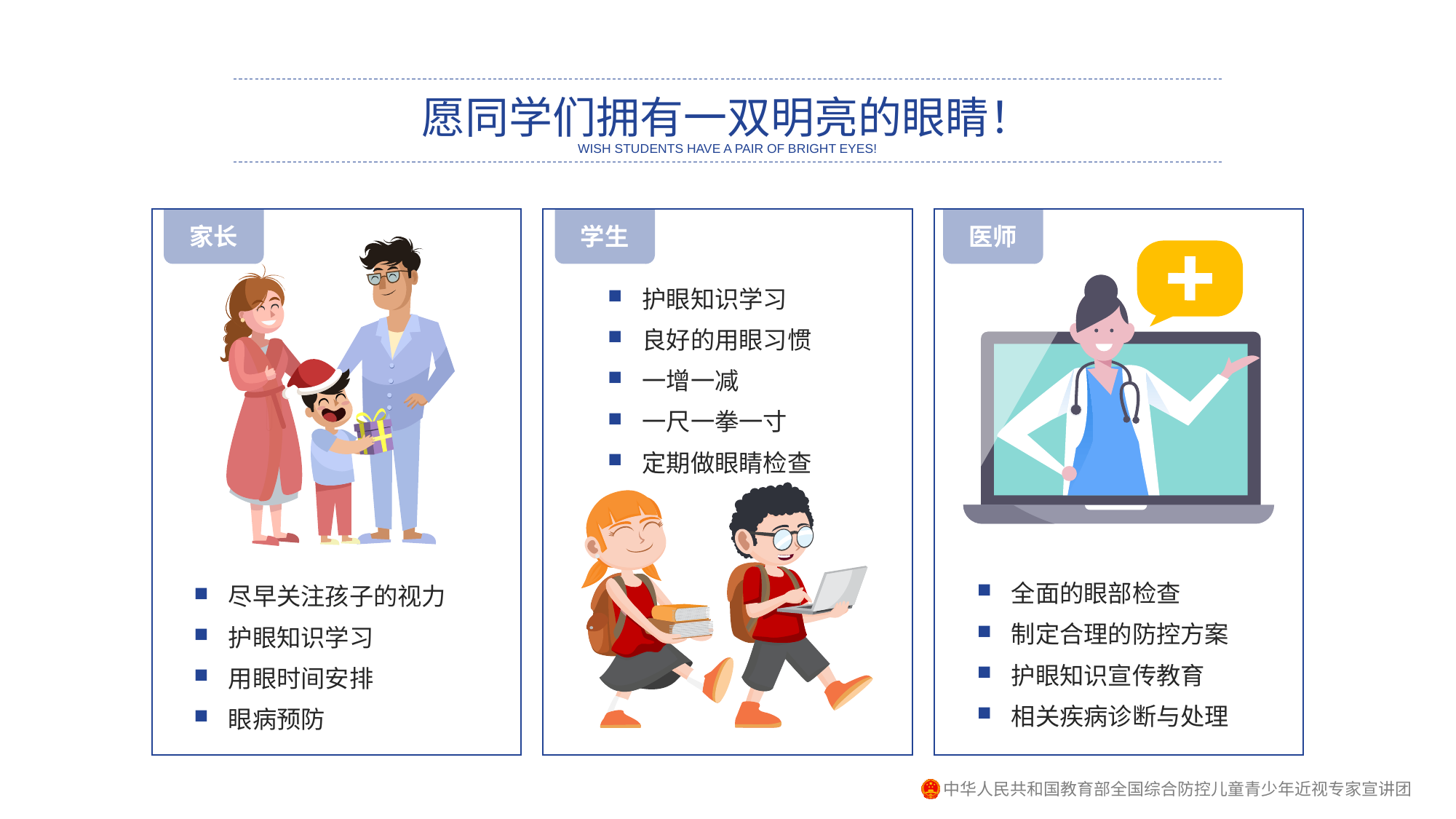

愿同学们拥有一双明亮的眼睛！
WISH STUDENTS HAVE A PAIR OF BRIGHT EYES!

家长

尽早关注孩子的视力
护眼知识学习
用眼时间安排
眼病预防

护眼知识学习
良好的用眼习惯
一增一减
一尺一拳一寸
定期做眼睛检查

学生

全面的眼部检查
制定合理的防控方案
护眼知识宣传教育
相关疾病诊断与处理

医师